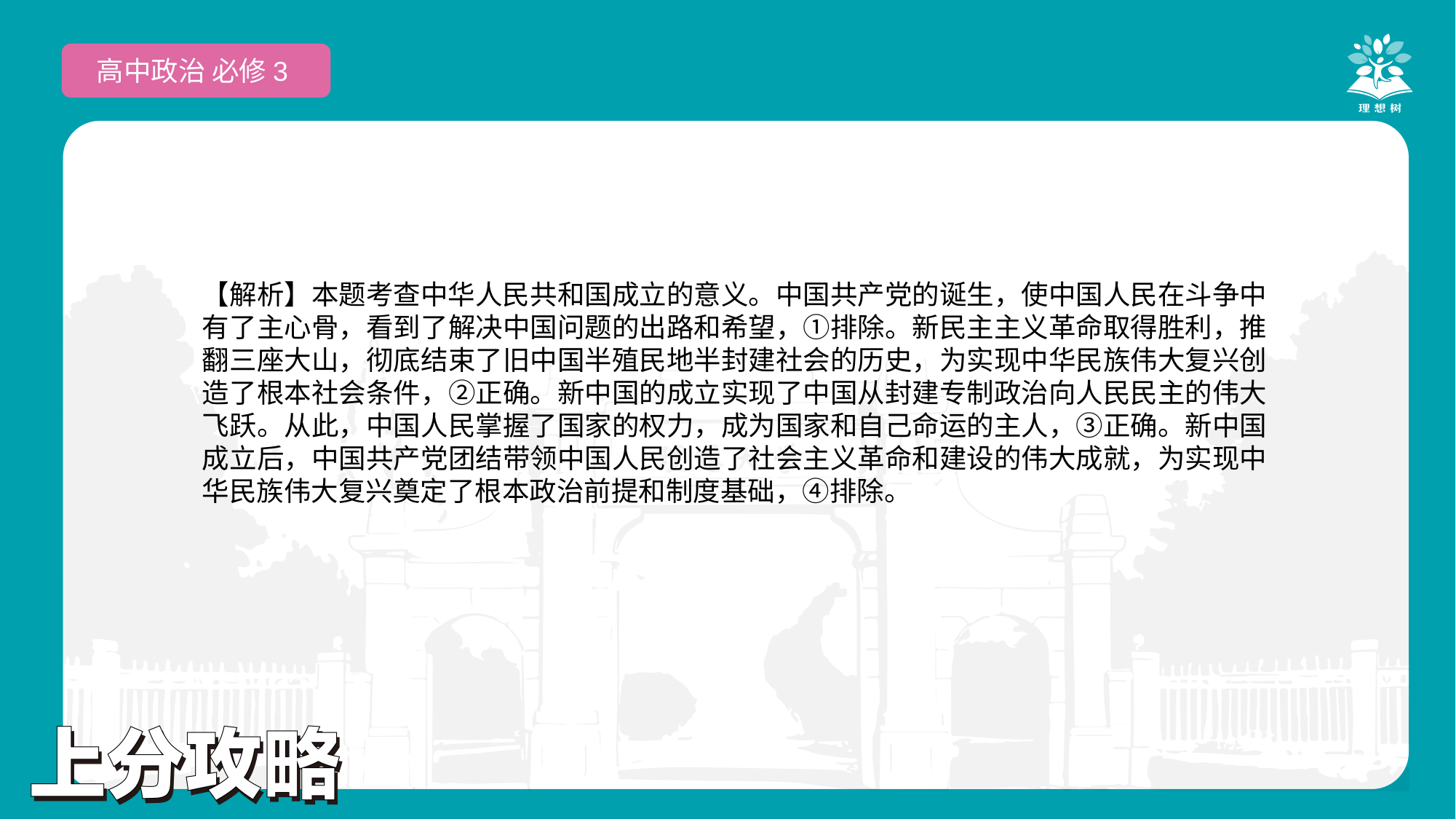

高中政治 必修3
【解析】本题考查中华人民共和国成立的意义。中国共产党的诞生，使中国人民在斗争中有了主心骨，看到了解决中国问题的出路和希望，①排除。新民主主义革命取得胜利，推翻三座大山，彻底结束了旧中国半殖民地半封建社会的历史，为实现中华民族伟大复兴创造了根本社会条件，②正确。新中国的成立实现了中国从封建专制政治向人民民主的伟大飞跃。从此，中国人民掌握了国家的权力，成为国家和自己命运的主人，③正确。新中国成立后，中国共产党团结带领中国人民创造了社会主义革命和建设的伟大成就，为实现中华民族伟大复兴奠定了根本政治前提和制度基础，④排除。